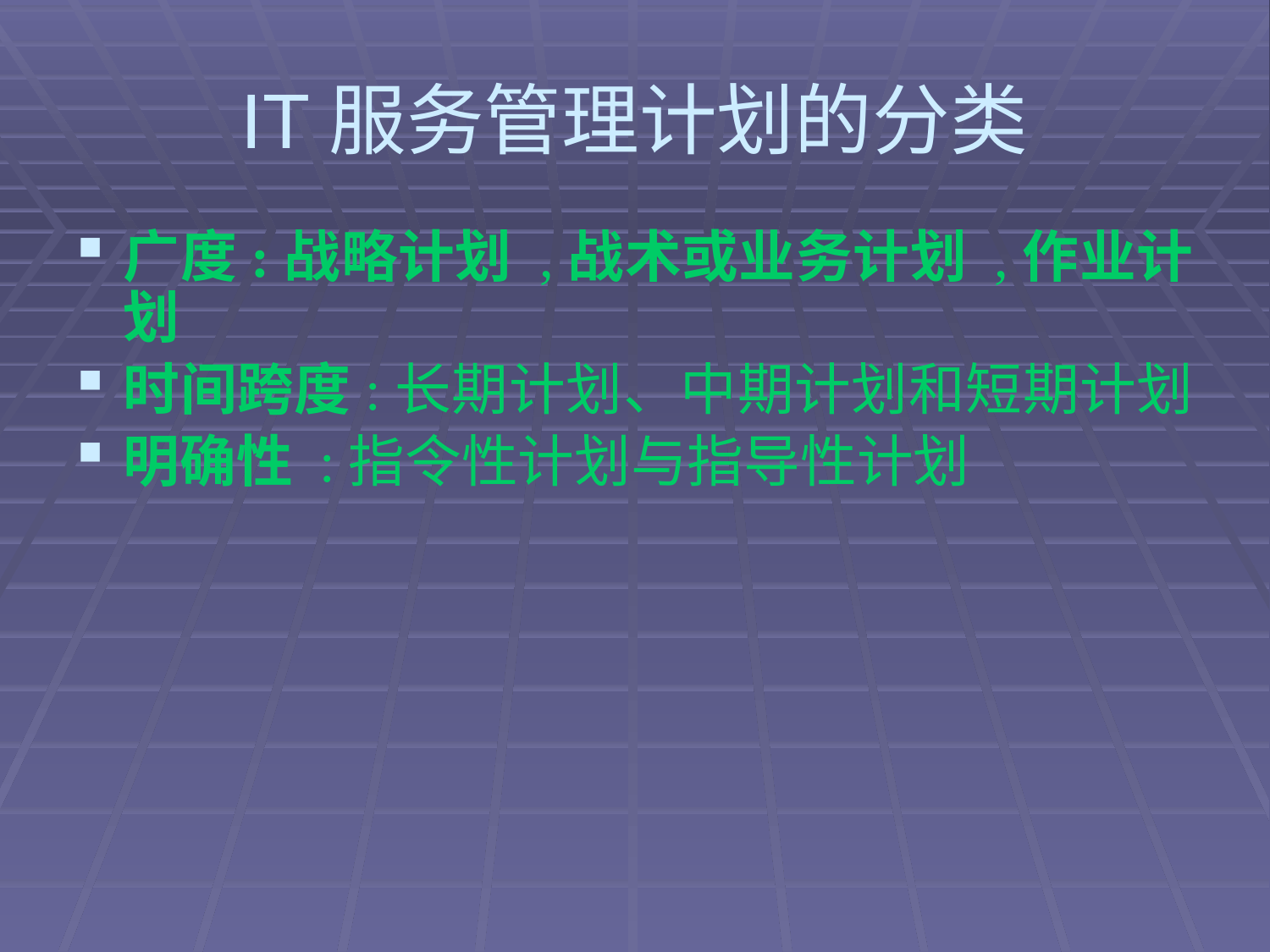

# IT服务管理计划的分类
广度:战略计划 ,战术或业务计划 ,作业计划
时间跨度:长期计划、中期计划和短期计划
明确性 :指令性计划与指导性计划